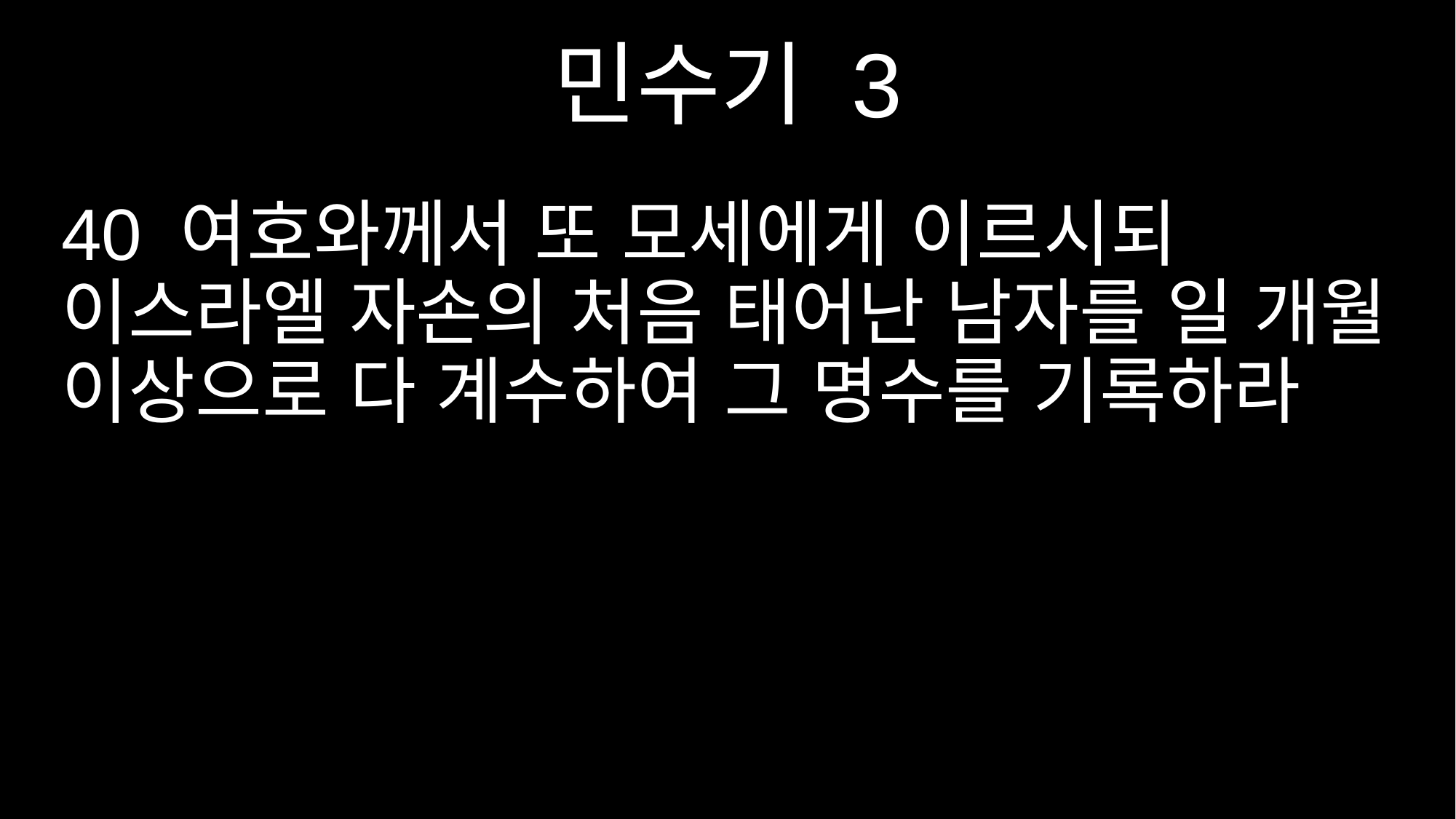

민수기 3
40 여호와께서 또 모세에게 이르시되 이스라엘 자손의 처음 태어난 남자를 일 개월 이상으로 다 계수하여 그 명수를 기록하라